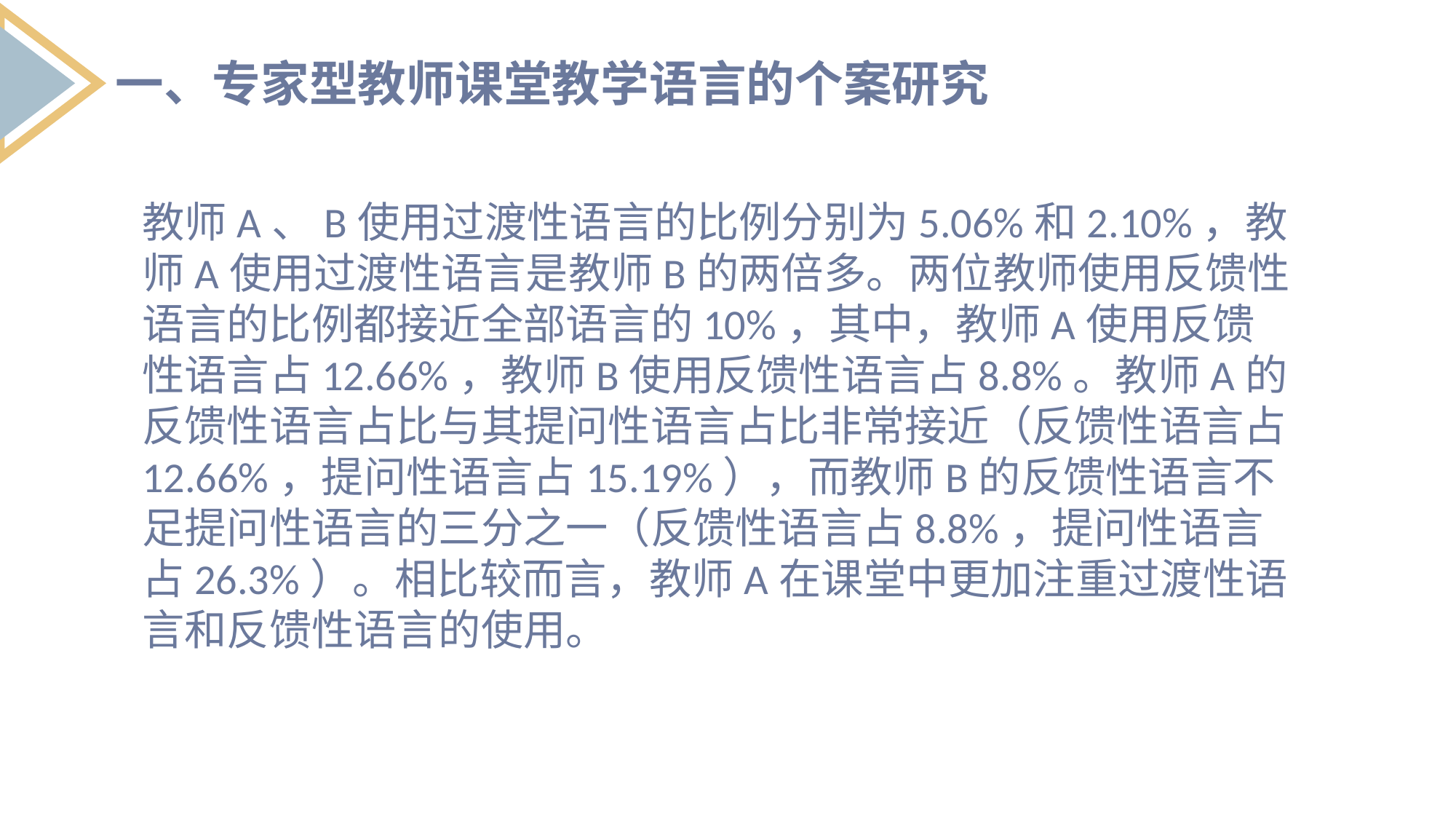

一、专家型教师课堂教学语言的个案研究
教师A、B使用过渡性语言的比例分别为5.06%和2.10%，教师A使用过渡性语言是教师B的两倍多。两位教师使用反馈性语言的比例都接近全部语言的10%，其中，教师A使用反馈性语言占12.66%，教师B使用反馈性语言占8.8%。教师A的反馈性语言占比与其提问性语言占比非常接近（反馈性语言占12.66%，提问性语言占15.19%），而教师B的反馈性语言不足提问性语言的三分之一（反馈性语言占8.8%，提问性语言占26.3%）。相比较而言，教师A在课堂中更加注重过渡性语言和反馈性语言的使用。